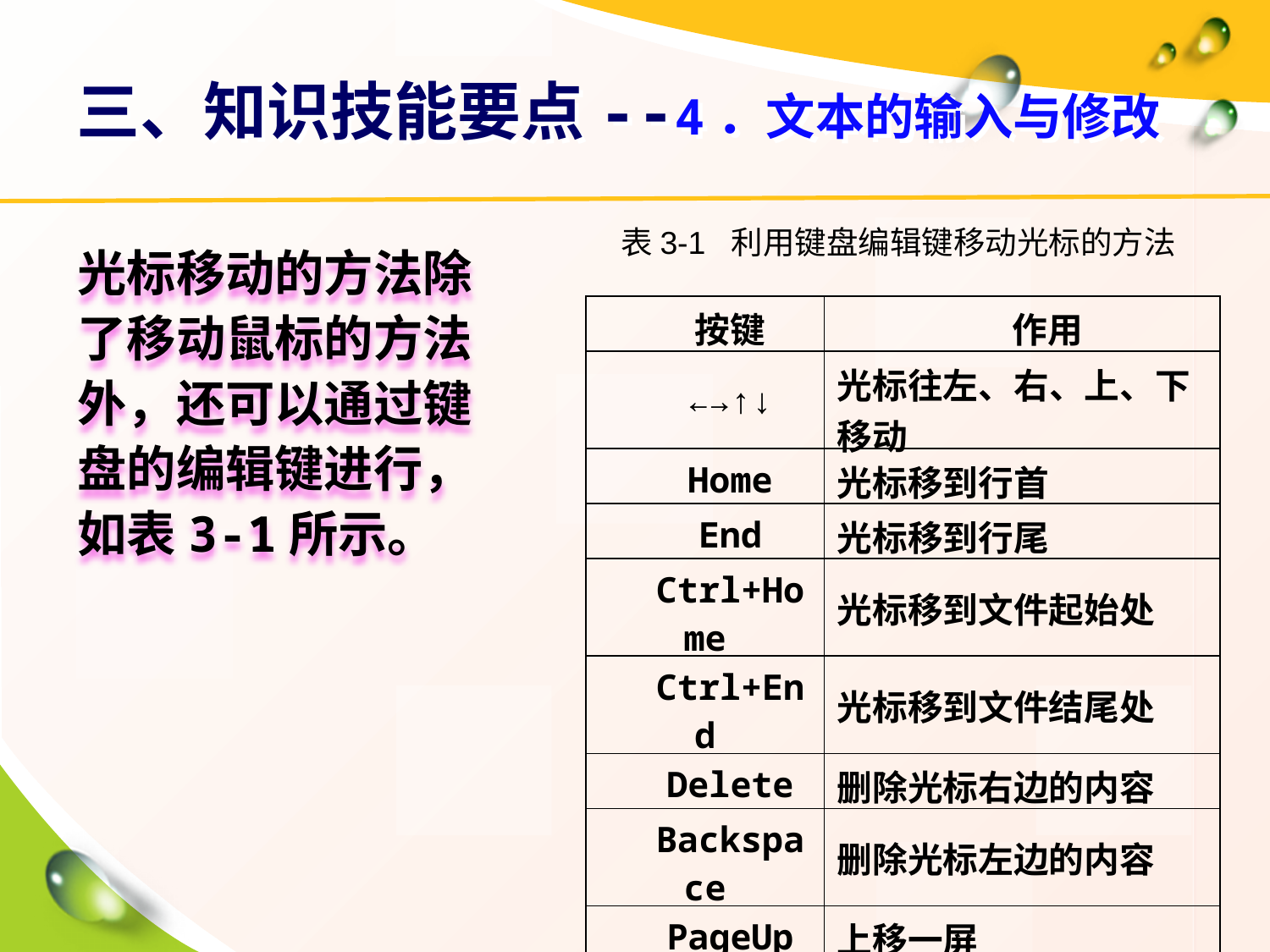

# 三、知识技能要点--4．文本的输入与修改
表3-1  利用键盘编辑键移动光标的方法

光标移动的方法除了移动鼠标的方法外，还可以通过键盘的编辑键进行，如表3-1所示。

| 按键 | 作用 |
| --- | --- |
| ←→↑↓ | 光标往左、右、上、下移动 |
| Home | 光标移到行首 |
| End | 光标移到行尾 |
| Ctrl+Home | 光标移到文件起始处 |
| Ctrl+End | 光标移到文件结尾处 |
| Delete | 删除光标右边的内容 |
| Backspace | 删除光标左边的内容 |
| PageUp | 上移一屏 |
| PageDown | 下移一屏 |